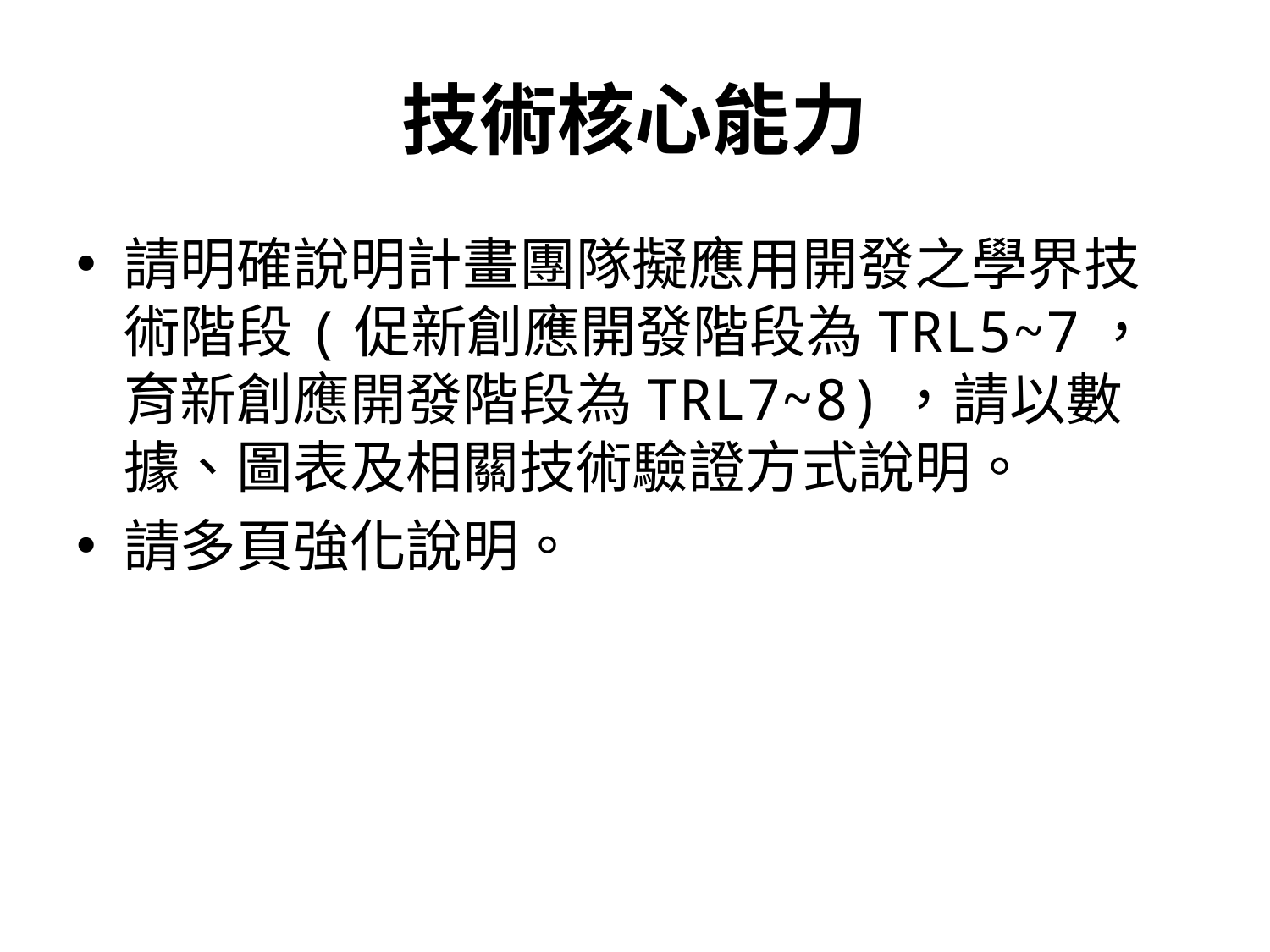

# 技術核心能力
請明確說明計畫團隊擬應用開發之學界技術階段(促新創應開發階段為TRL5~7，育新創應開發階段為TRL7~8)，請以數據、圖表及相關技術驗證方式說明。
請多頁強化說明。